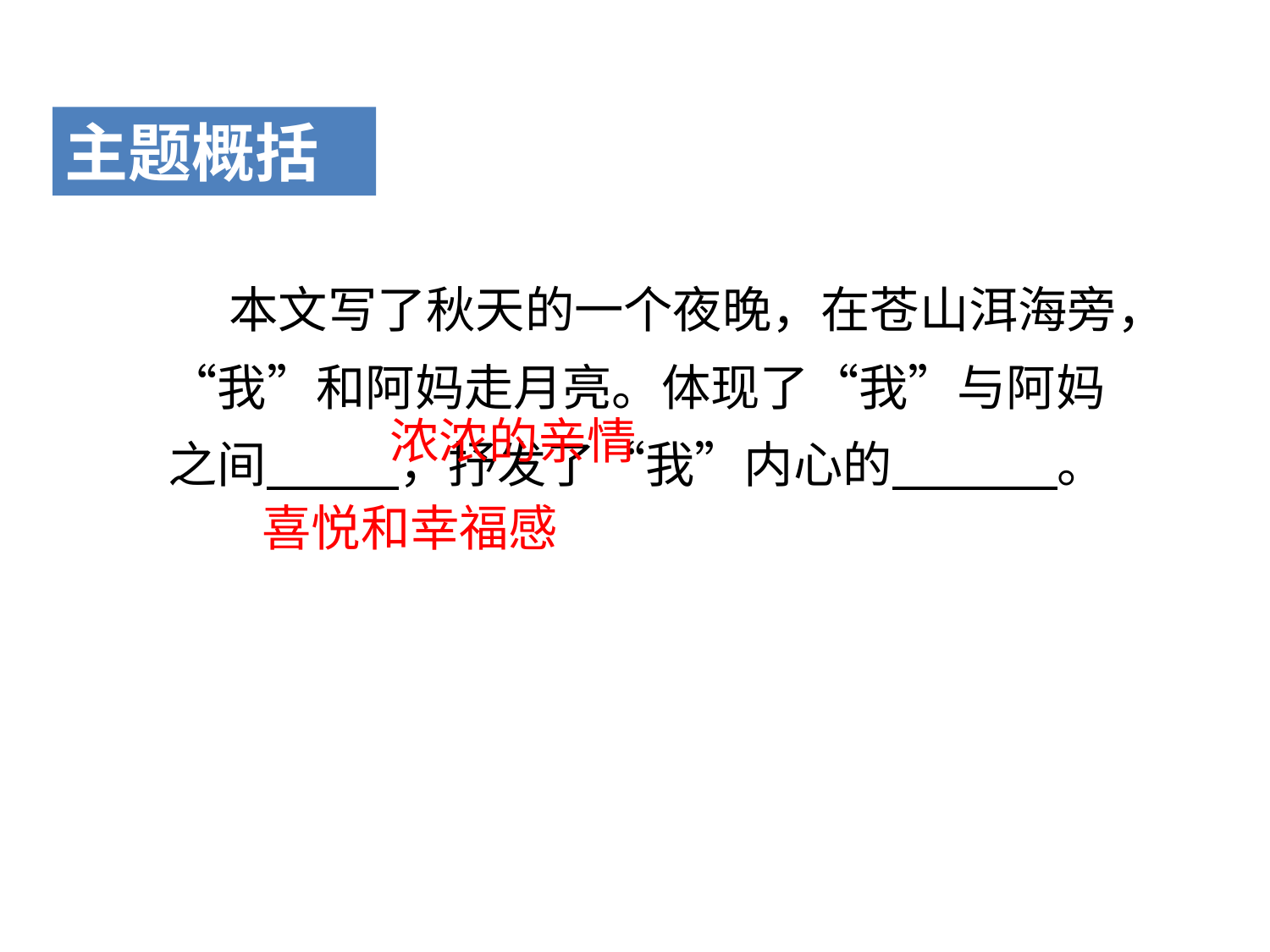

主题概括
    本文写了秋天的一个夜晚，在苍山洱海旁，“我”和阿妈走月亮。体现了“我”与阿妈之间            ，抒发了“我”内心的               。
浓浓的亲情
喜悦和幸福感